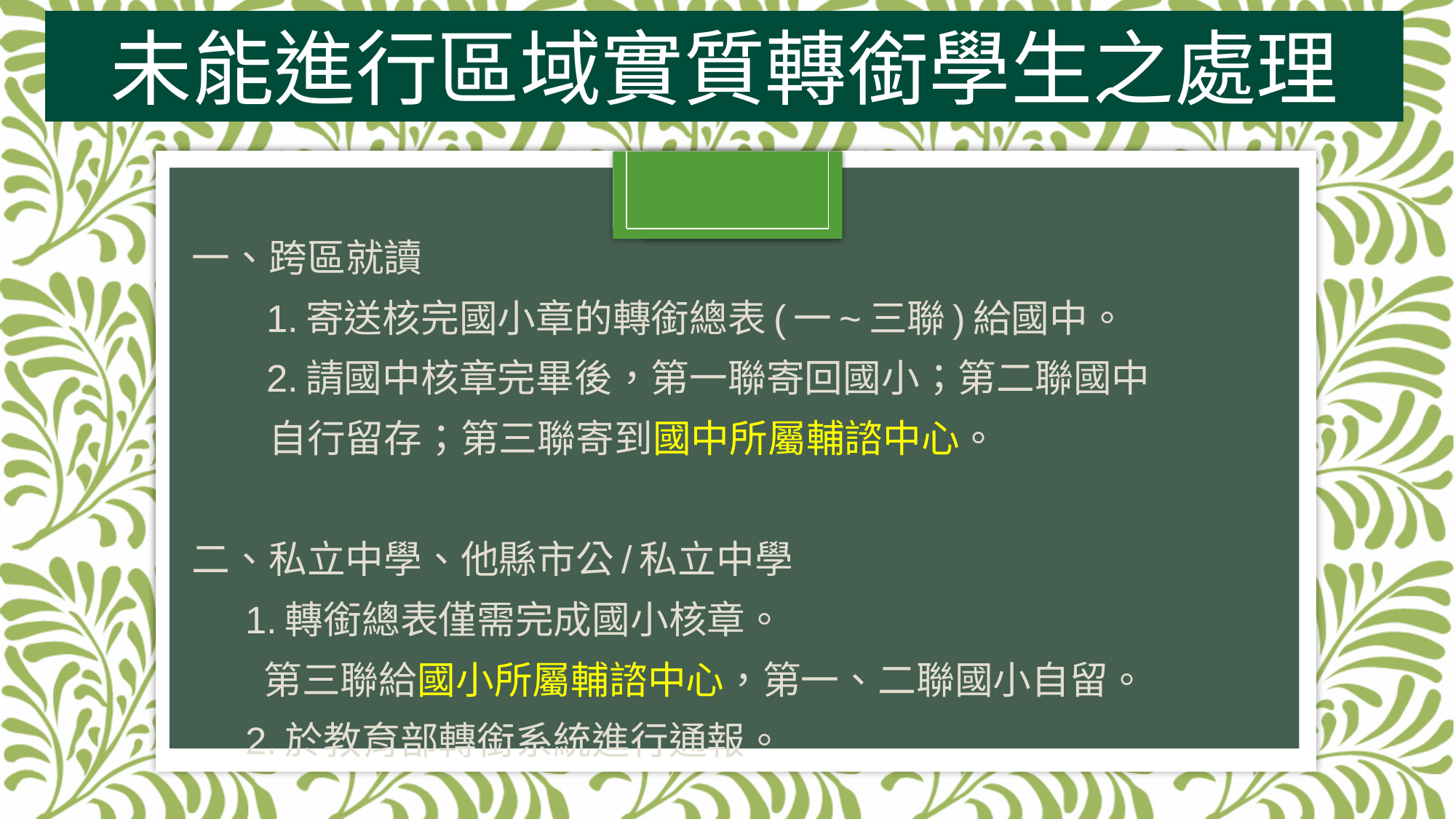

# 未能進行區域實質轉銜學生之處理

一、跨區就讀
  　1.寄送核完國小章的轉銜總表(一~三聯)給國中。
  　2.請國中核章完畢後，第一聯寄回國小；第二聯國中
　　自行留存；第三聯寄到國中所屬輔諮中心。

二、私立中學、他縣市公/私立中學
     1.轉銜總表僅需完成國小核章。
      第三聯給國小所屬輔諮中心，第一、二聯國小自留。
     2.於教育部轉銜系統進行通報。